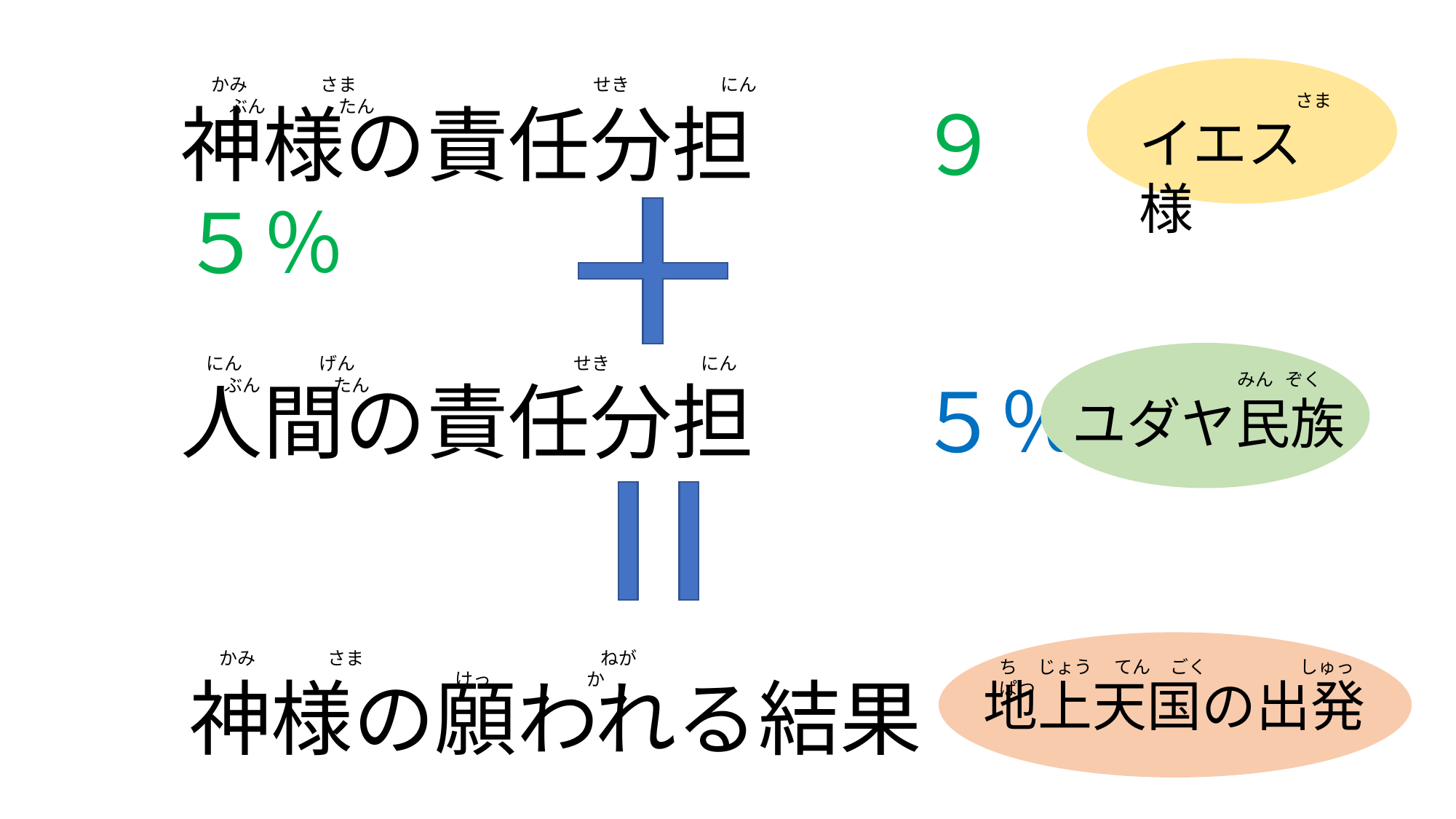

かみ　　　　さま　　　　　　　　　　　　　せき　　　　　にん　　　　ぶん　　　　たん
さま
神様の責任分担　　９５％
イエス様

にん　　　　 げん　　　　　　　　　　　　せき　　　　　にん　  　　　ぶん　　　　たん
みん   ぞく
人間の責任分担　　５％
ユダヤ民族

かみ　　　　さま　　　　　　　　　　　　　ねが　　　　　　　　　　　　　　　　　　　　　　　　　　　けっ　　　　　 か
ち     じょう　 てん     ごく　  　　   　しゅっ  ぱつ
神様の願われる結果
地上天国の出発